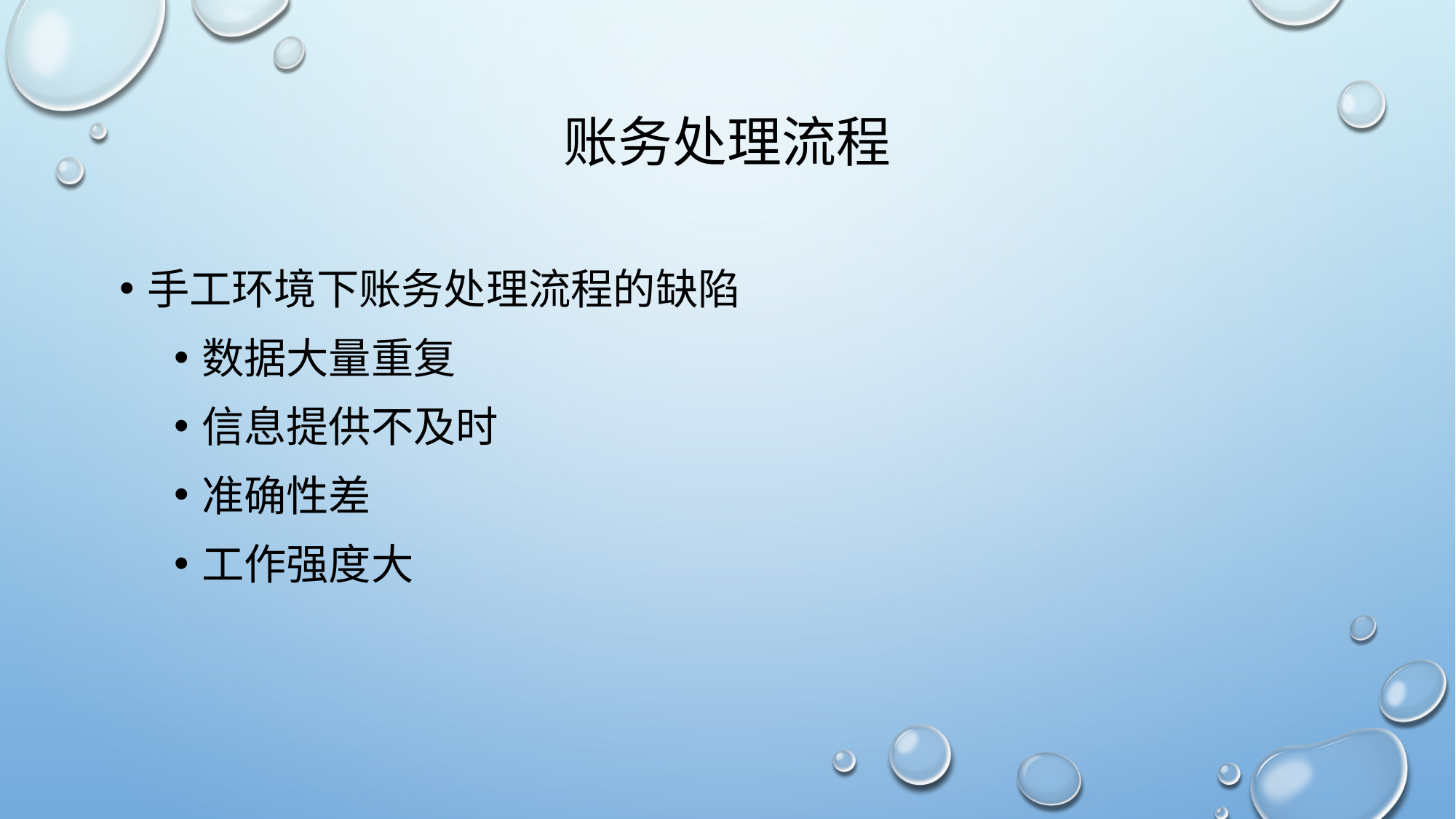

# 账务处理流程
手工环境下账务处理流程的缺陷
数据大量重复
信息提供不及时
准确性差
工作强度大